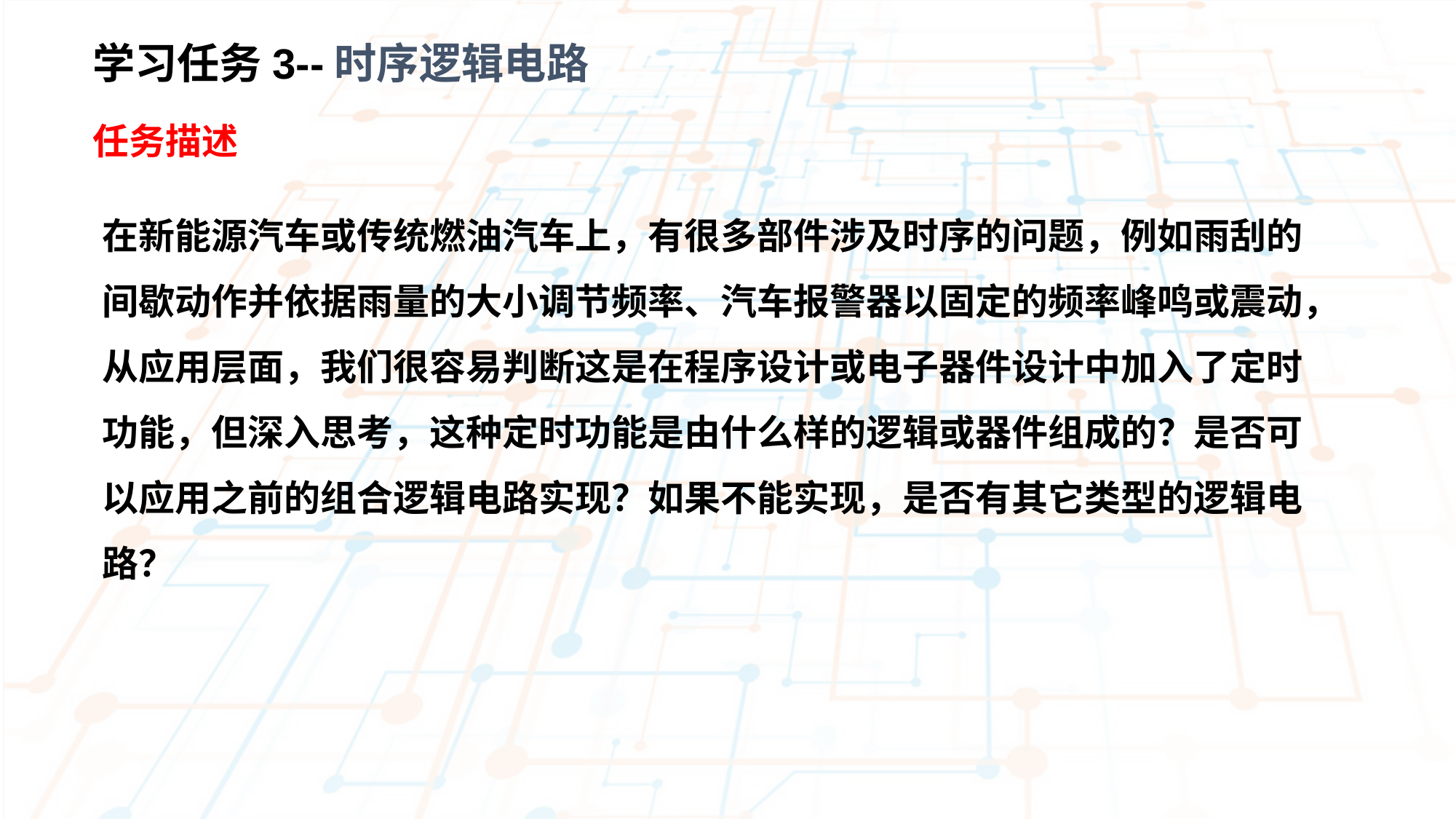

学习任务3--时序逻辑电路
任务描述

在新能源汽车或传统燃油汽车上，有很多部件涉及时序的问题，例如雨刮的间歇动作并依据雨量的大小调节频率、汽车报警器以固定的频率峰鸣或震动，从应用层面，我们很容易判断这是在程序设计或电子器件设计中加入了定时功能，但深入思考，这种定时功能是由什么样的逻辑或器件组成的？是否可以应用之前的组合逻辑电路实现？如果不能实现，是否有其它类型的逻辑电路？